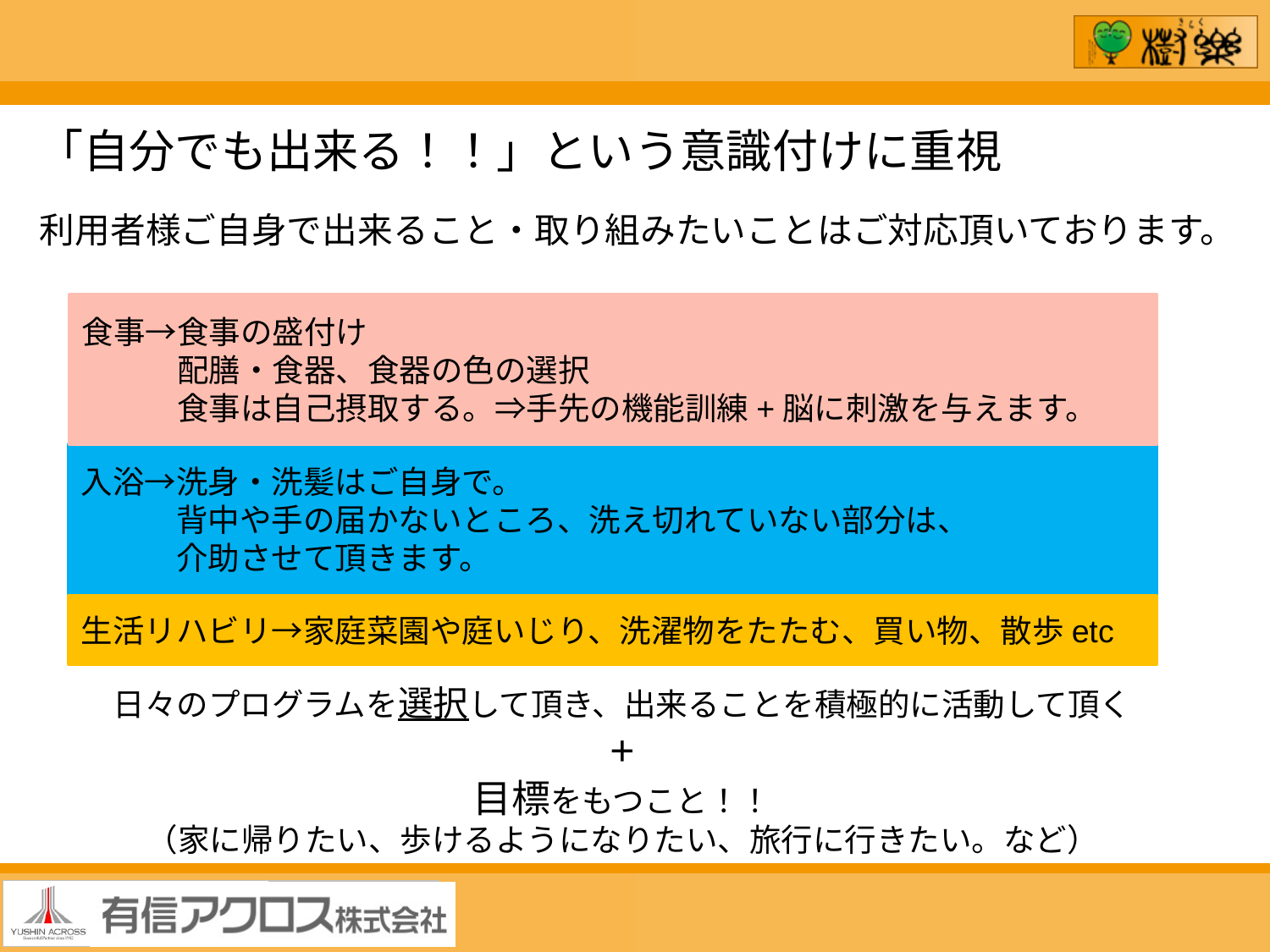

「自分でも出来る！！」という意識付けに重視
利用者様ご自身で出来ること・取り組みたいことはご対応頂いております。
食事→食事の盛付け
　　　配膳・食器、食器の色の選択
　　　食事は自己摂取する。⇒手先の機能訓練+脳に刺激を与えます。
入浴→洗身・洗髪はご自身で。
　　　背中や手の届かないところ、洗え切れていない部分は、
　　　介助させて頂きます。

生活リハビリ→家庭菜園や庭いじり、洗濯物をたたむ、買い物、散歩etc
日々のプログラムを選択して頂き、出来ることを積極的に活動して頂く
+
目標をもつこと！！
（家に帰りたい、歩けるようになりたい、旅行に行きたい。など）